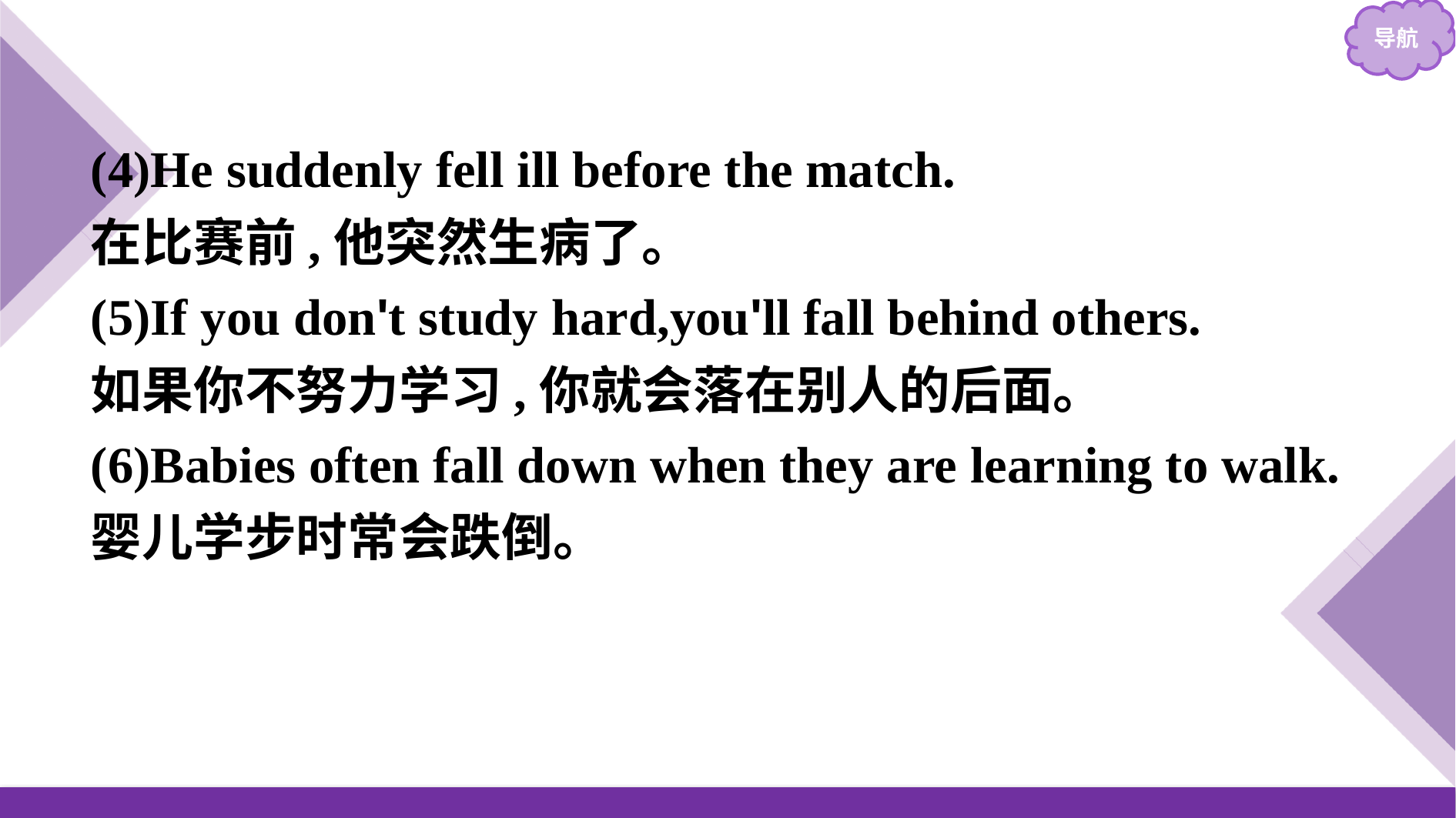

(4)He suddenly fell ill before the match.
在比赛前,他突然生病了。
(5)If you don't study hard,you'll fall behind others.
如果你不努力学习,你就会落在别人的后面。
(6)Babies often fall down when they are learning to walk.
婴儿学步时常会跌倒。